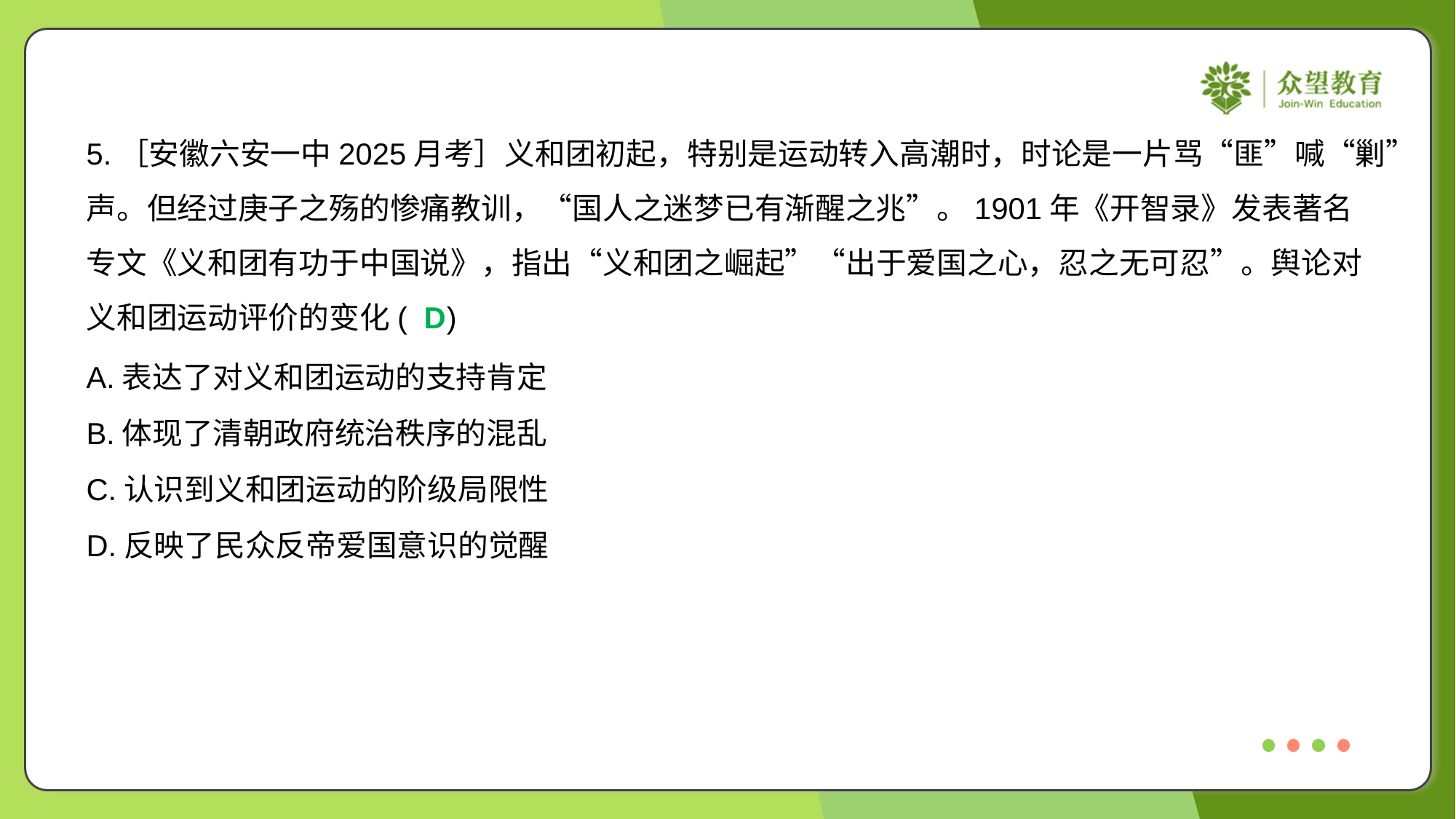

5.［安徽六安一中2025月考］义和团初起，特别是运动转入高潮时，时论是一片骂“匪”喊“剿”
声。但经过庚子之殇的惨痛教训，“国人之迷梦已有渐醒之兆”。1901年《开智录》发表著名
专文《义和团有功于中国说》，指出“义和团之崛起”“出于爱国之心，忍之无可忍”。舆论对
义和团运动评价的变化(     )
D
A.表达了对义和团运动的支持肯定
B.体现了清朝政府统治秩序的混乱
C.认识到义和团运动的阶级局限性
D.反映了民众反帝爱国意识的觉醒